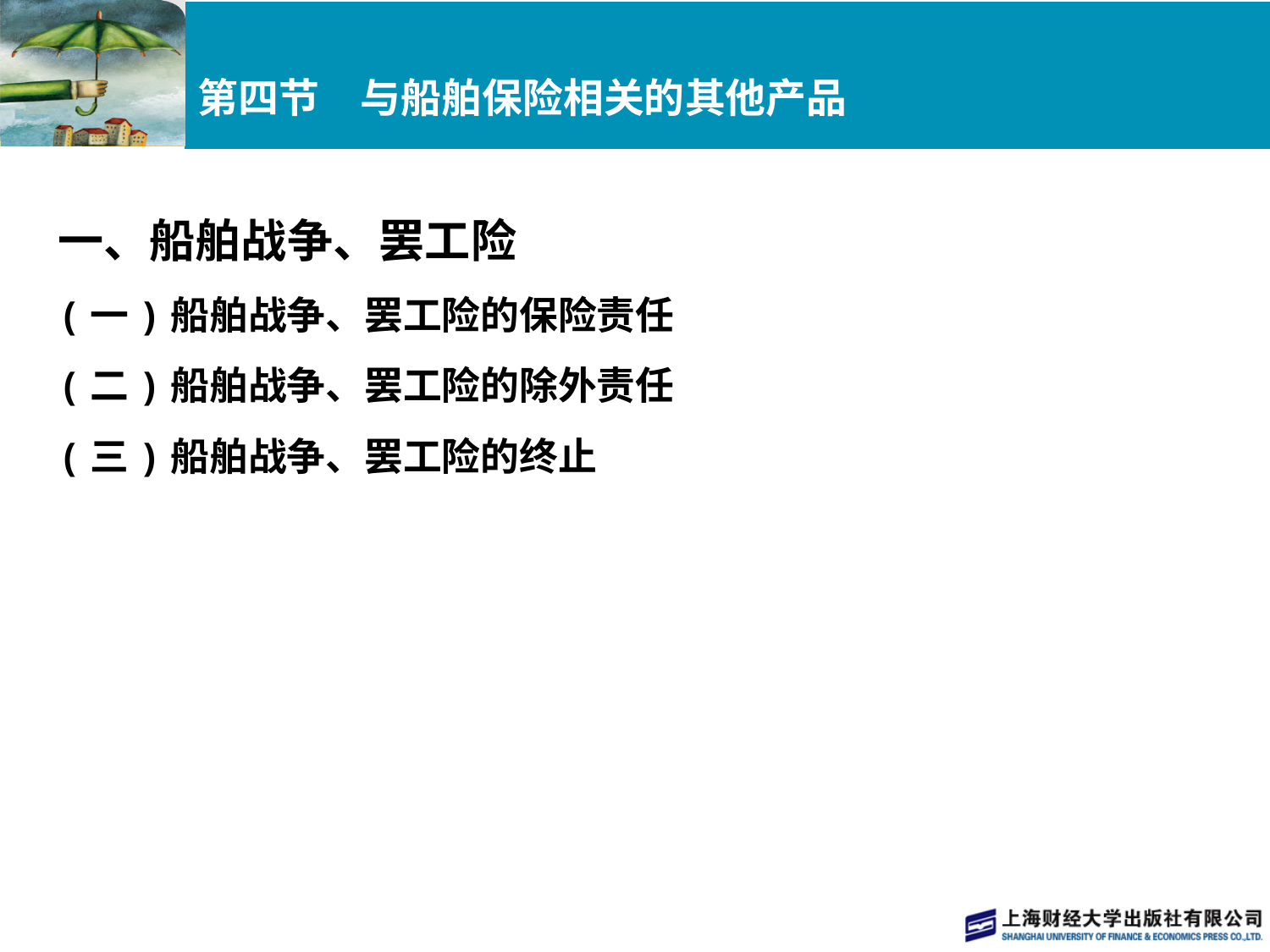

# 第四节　与船舶保险相关的其他产品
一、船舶战争、罢工险
(一)船舶战争、罢工险的保险责任
(二)船舶战争、罢工险的除外责任
(三)船舶战争、罢工险的终止